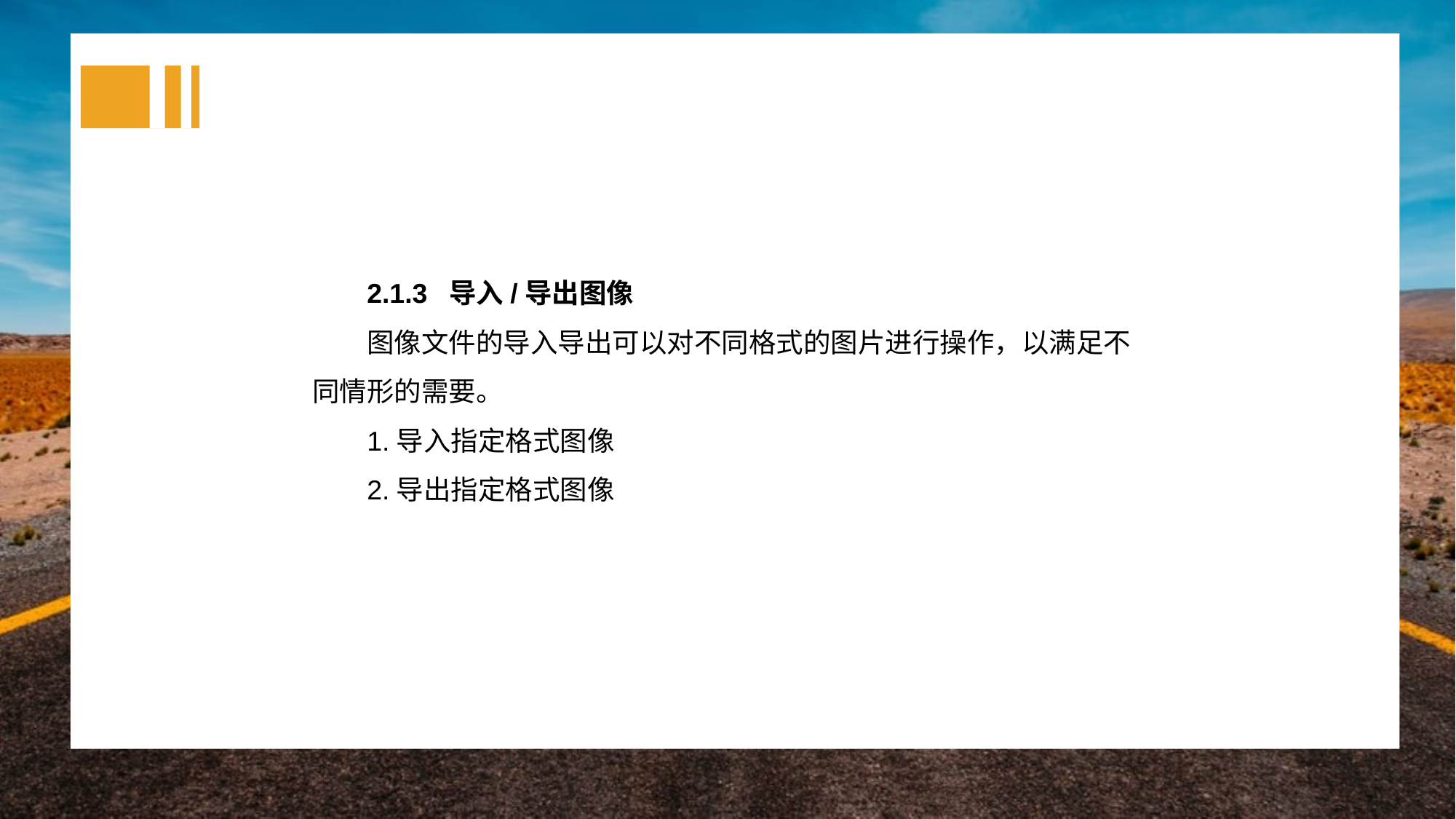

2.1.3  导入/导出图像
图像文件的导入导出可以对不同格式的图片进行操作，以满足不同情形的需要。
1.导入指定格式图像
2.导出指定格式图像